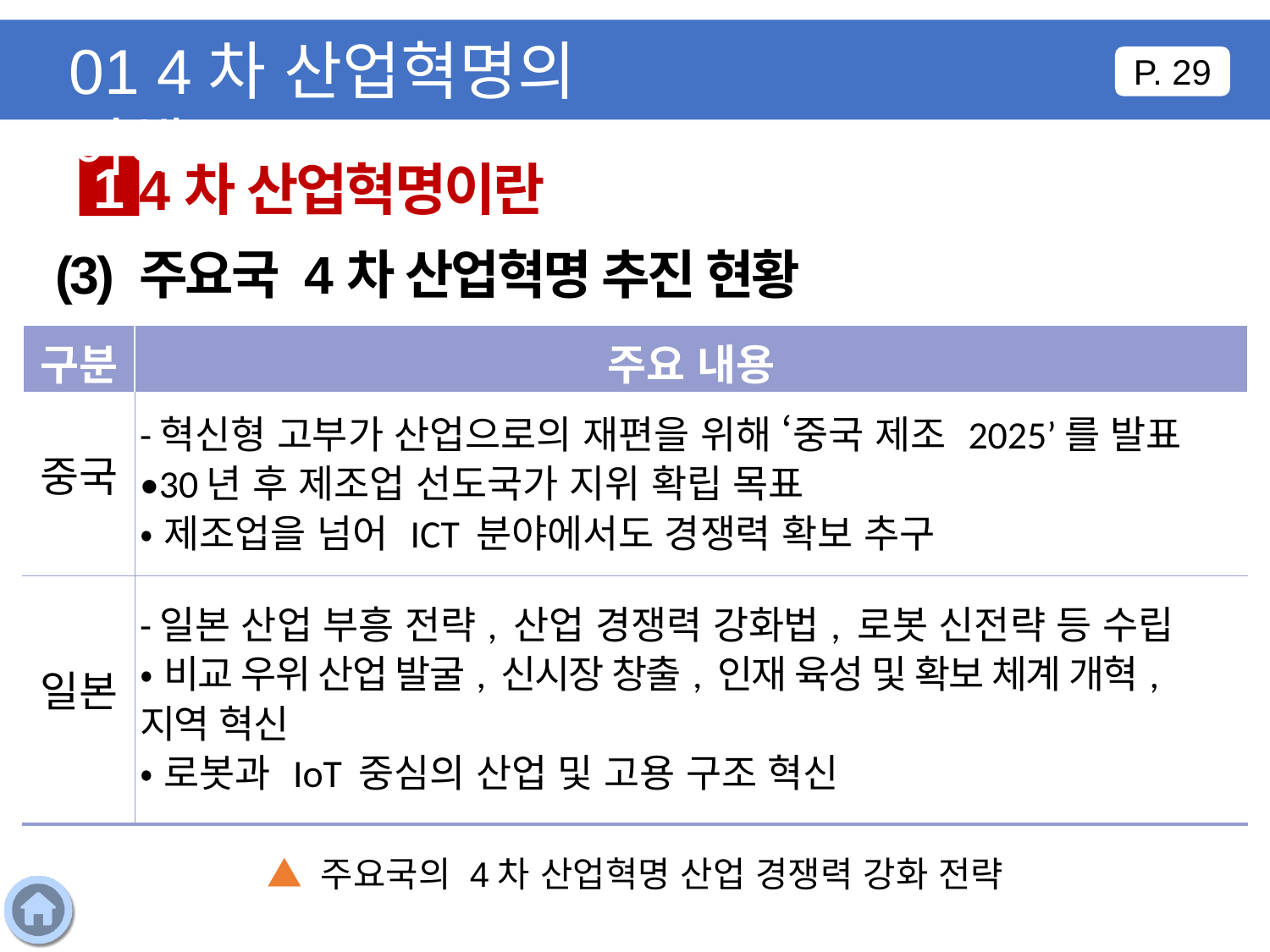

01 4차 산업혁명의 이해
P. 29
4차 산업혁명이란
1
(3) 주요국 4차 산업혁명 추진 현황
| 구분 | 주요 내용 |
| --- | --- |
| 중국 | -혁신형 고부가 산업으로의 재편을 위해 ‘중국 제조 2025’를 발표 •30년 후 제조업 선도국가 지위 확립 목표 •제조업을 넘어 ICT 분야에서도 경쟁력 확보 추구 |
| 일본 | -일본 산업 부흥 전략, 산업 경쟁력 강화법, 로봇 신전략 등 수립 •비교 우위 산업 발굴, 신시장 창출, 인재 육성 및 확보 체계 개혁, 지역 혁신 •로봇과 IoT 중심의 산업 및 고용 구조 혁신 |
▲ 주요국의 4차 산업혁명 산업 경쟁력 강화 전략